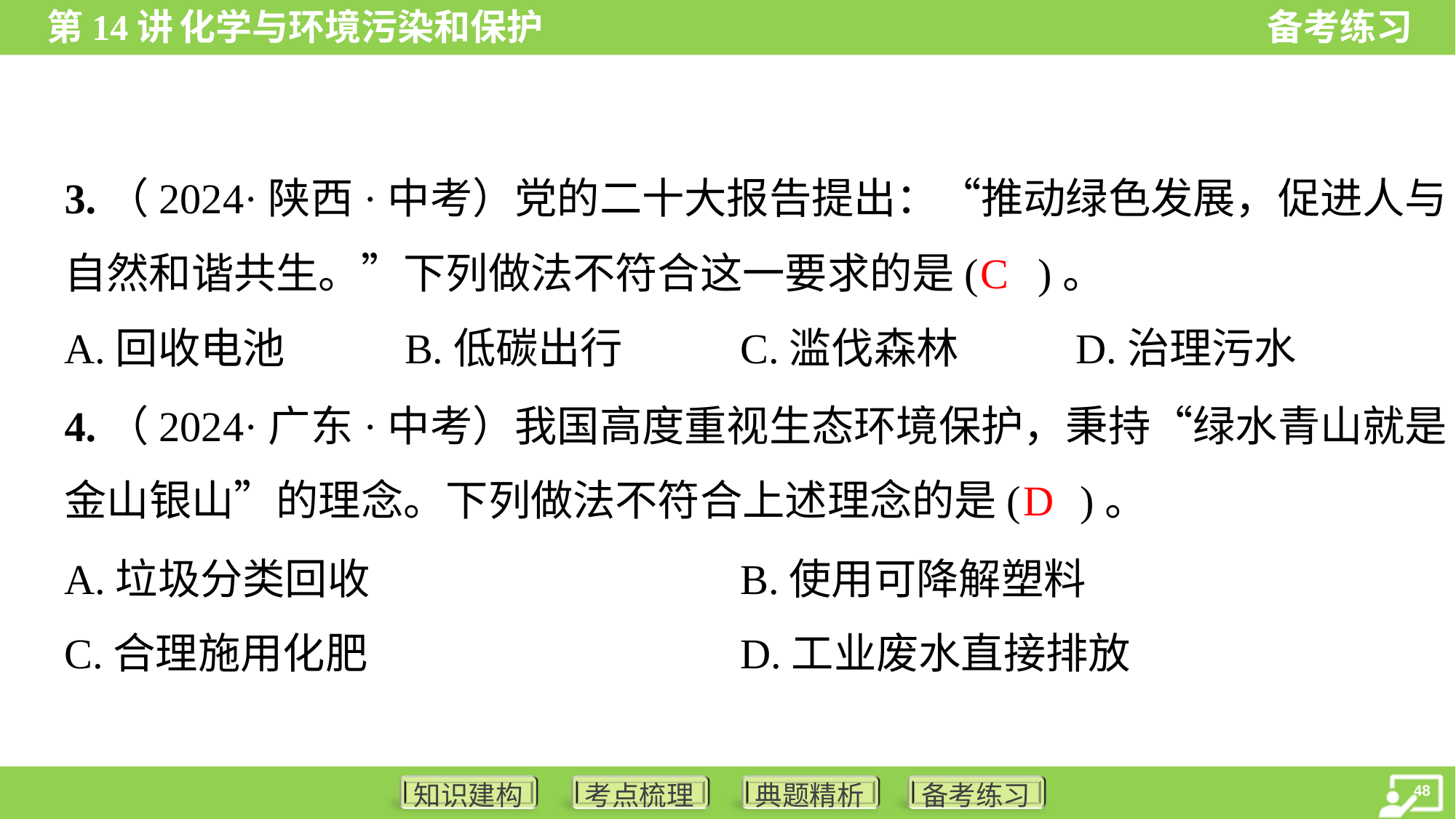

3.（2024·陕西·中考）党的二十大报告提出：“推动绿色发展，促进人与
自然和谐共生。”下列做法不符合这一要求的是(     )。
C
A.回收电池	B.低碳出行	C.滥伐森林	D.治理污水
4.（2024·广东·中考）我国高度重视生态环境保护，秉持“绿水青山就是
金山银山”的理念。下列做法不符合上述理念的是(     )。
D
A.垃圾分类回收	B.使用可降解塑料
C.合理施用化肥	D.工业废水直接排放